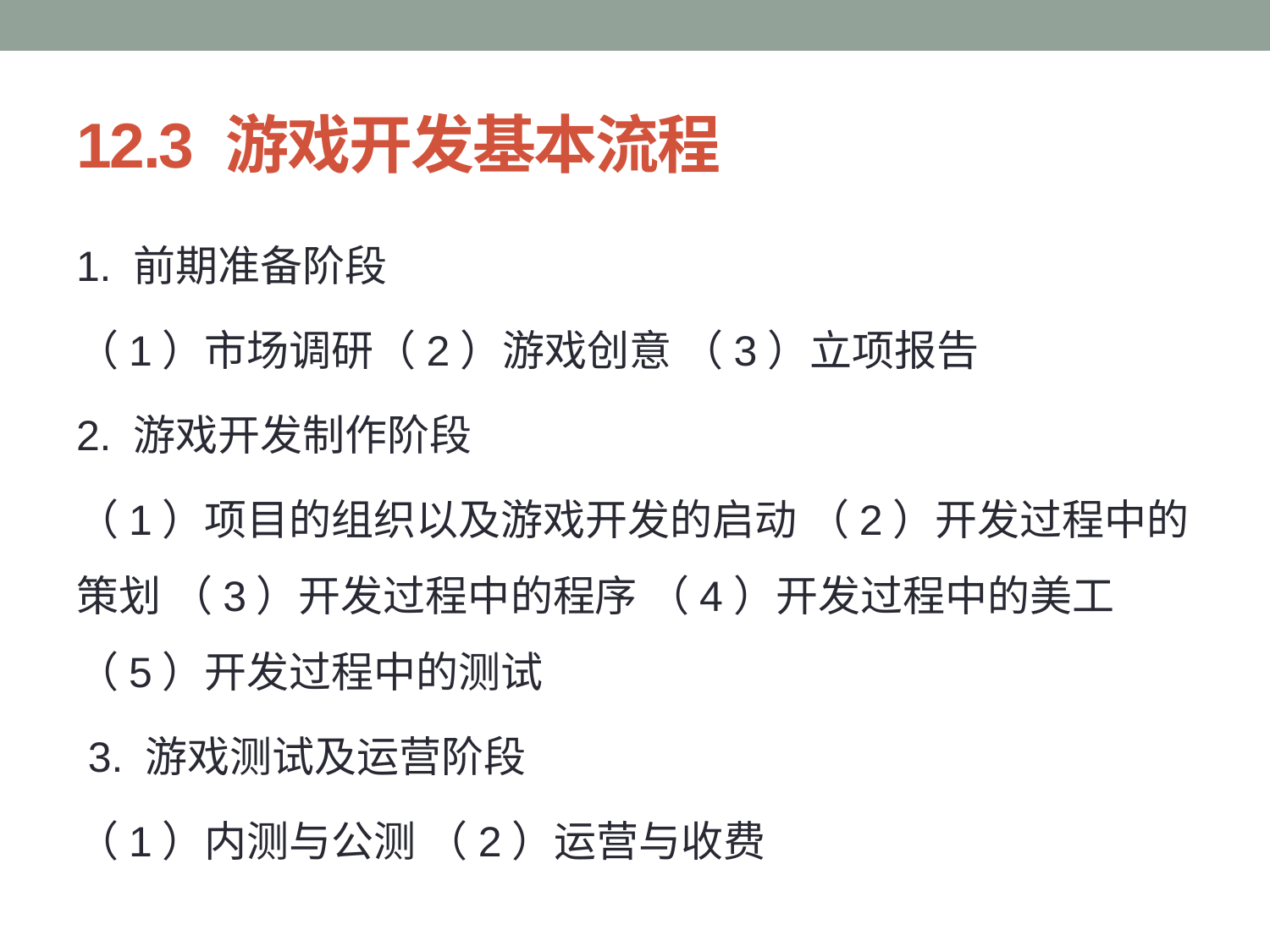

# 12.3 游戏开发基本流程
1. 前期准备阶段
（1）市场调研（2）游戏创意 （3）立项报告
2. 游戏开发制作阶段
（1）项目的组织以及游戏开发的启动 （2）开发过程中的策划 （3）开发过程中的程序 （4）开发过程中的美工 （5）开发过程中的测试
 3. 游戏测试及运营阶段
（1）内测与公测 （2）运营与收费